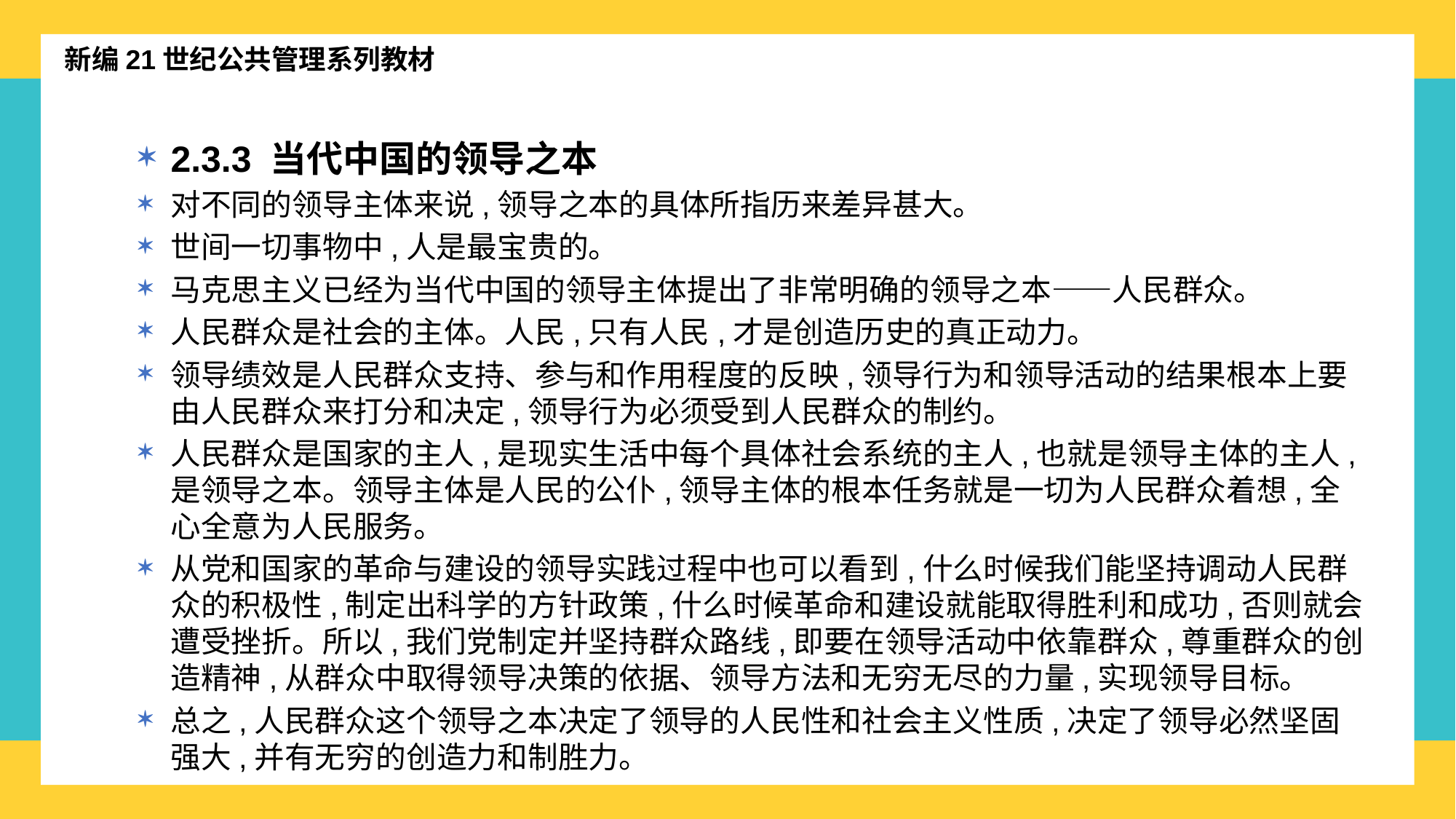

新编21世纪公共管理系列教材
2.3.3 当代中国的领导之本
对不同的领导主体来说,领导之本的具体所指历来差异甚大。
世间一切事物中,人是最宝贵的。
马克思主义已经为当代中国的领导主体提出了非常明确的领导之本——人民群众。
人民群众是社会的主体。人民,只有人民,才是创造历史的真正动力。
领导绩效是人民群众支持、参与和作用程度的反映,领导行为和领导活动的结果根本上要由人民群众来打分和决定,领导行为必须受到人民群众的制约。
人民群众是国家的主人,是现实生活中每个具体社会系统的主人,也就是领导主体的主人,是领导之本。领导主体是人民的公仆,领导主体的根本任务就是一切为人民群众着想,全心全意为人民服务。
从党和国家的革命与建设的领导实践过程中也可以看到,什么时候我们能坚持调动人民群众的积极性,制定出科学的方针政策,什么时候革命和建设就能取得胜利和成功,否则就会遭受挫折。所以,我们党制定并坚持群众路线,即要在领导活动中依靠群众,尊重群众的创造精神,从群众中取得领导决策的依据、领导方法和无穷无尽的力量,实现领导目标。
总之,人民群众这个领导之本决定了领导的人民性和社会主义性质,决定了领导必然坚固强大,并有无穷的创造力和制胜力。